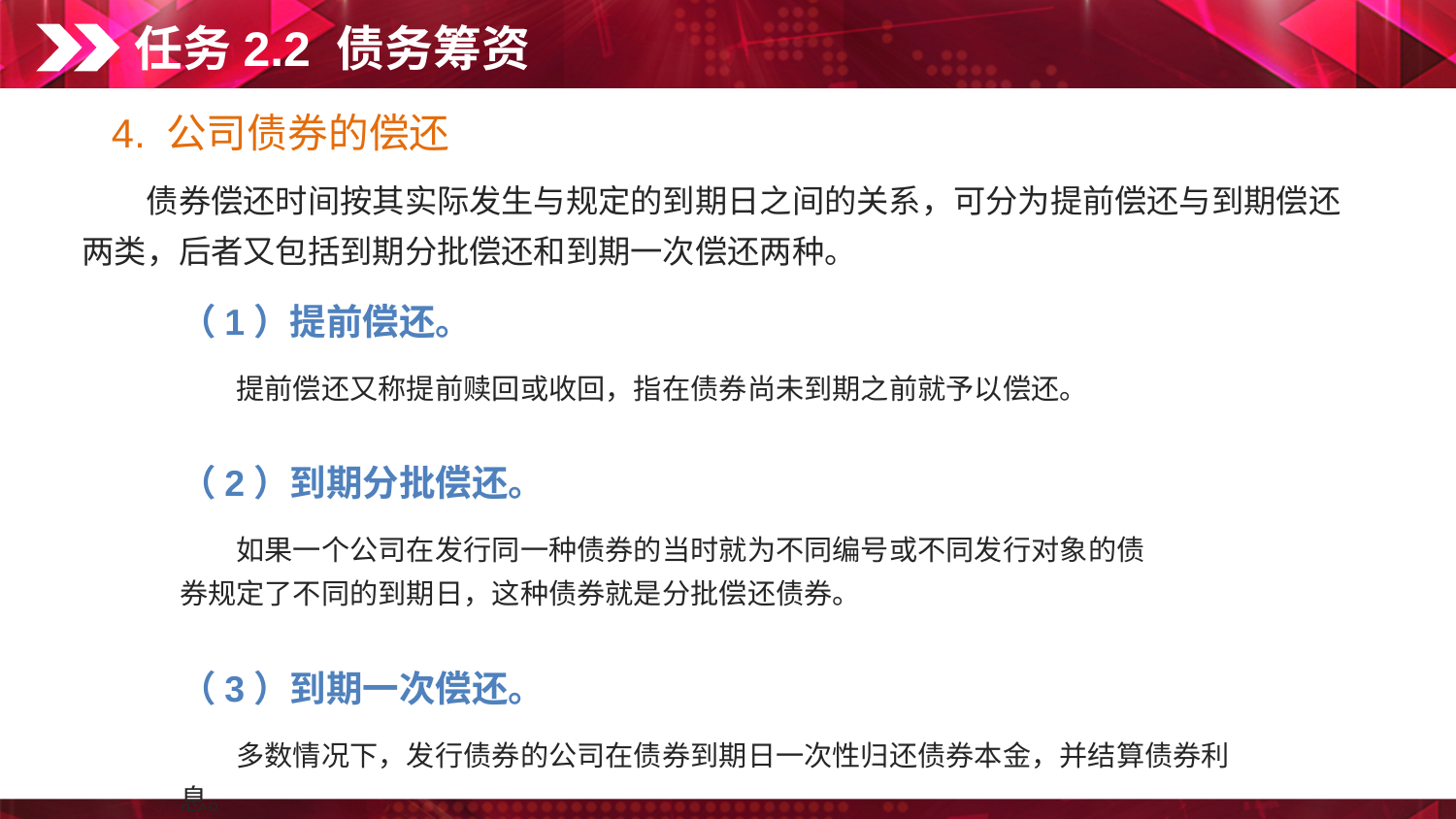

任务2.2 债务筹资

4. 公司债券的偿还
　　债券偿还时间按其实际发生与规定的到期日之间的关系，可分为提前偿还与到期偿还两类，后者又包括到期分批偿还和到期一次偿还两种。
（1）提前偿还。
　　提前偿还又称提前赎回或收回，指在债券尚未到期之前就予以偿还。
（2）到期分批偿还。
　　如果一个公司在发行同一种债券的当时就为不同编号或不同发行对象的债券规定了不同的到期日，这种债券就是分批偿还债券。
（3）到期一次偿还。
　　多数情况下，发行债券的公司在债券到期日一次性归还债券本金，并结算债券利息。